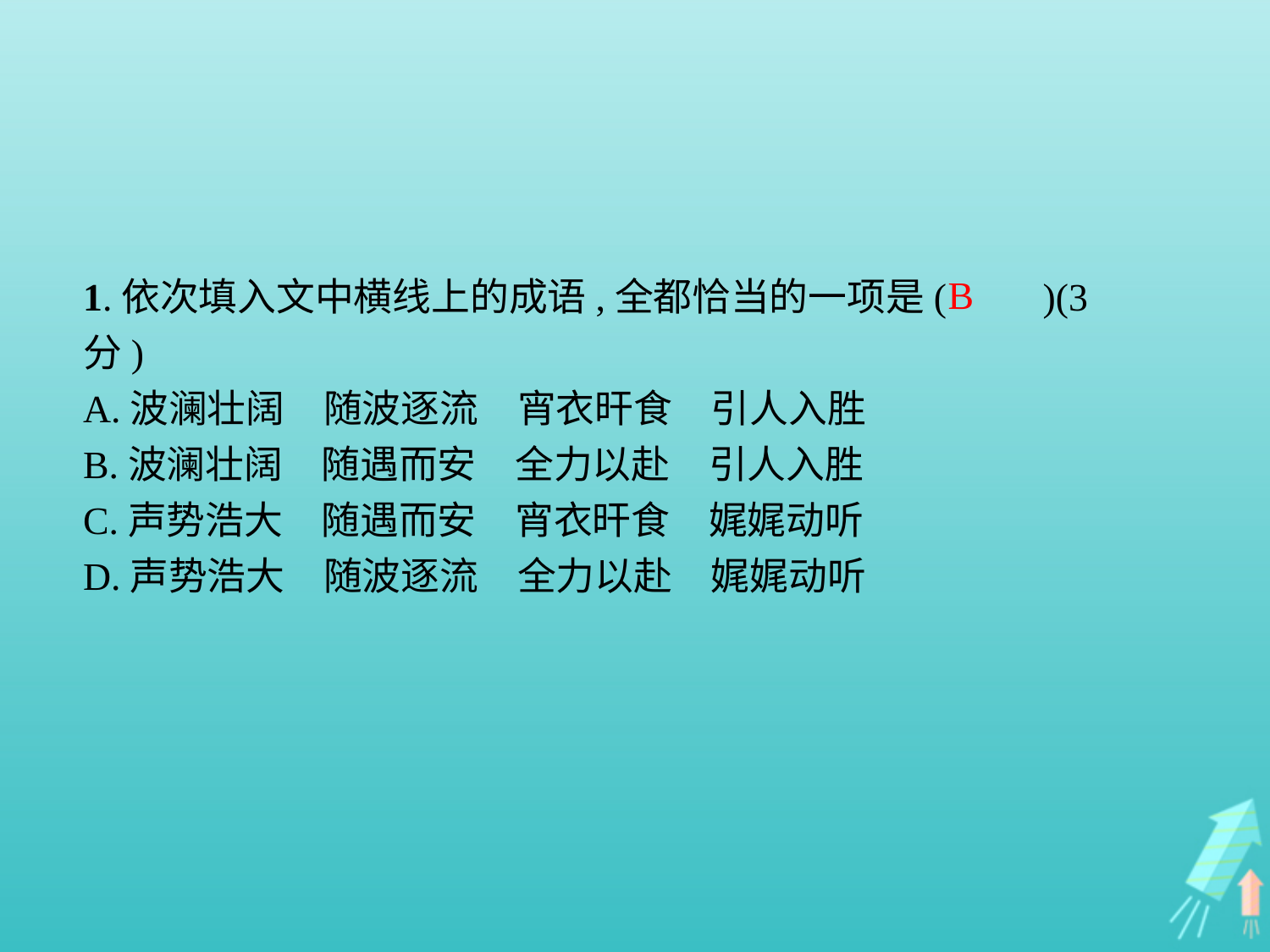

1.依次填入文中横线上的成语,全都恰当的一项是(　　)(3分)
A.波澜壮阔　随波逐流　宵衣旰食　引人入胜
B.波澜壮阔　随遇而安　全力以赴　引人入胜
C.声势浩大　随遇而安　宵衣旰食　娓娓动听
D.声势浩大　随波逐流　全力以赴　娓娓动听
B